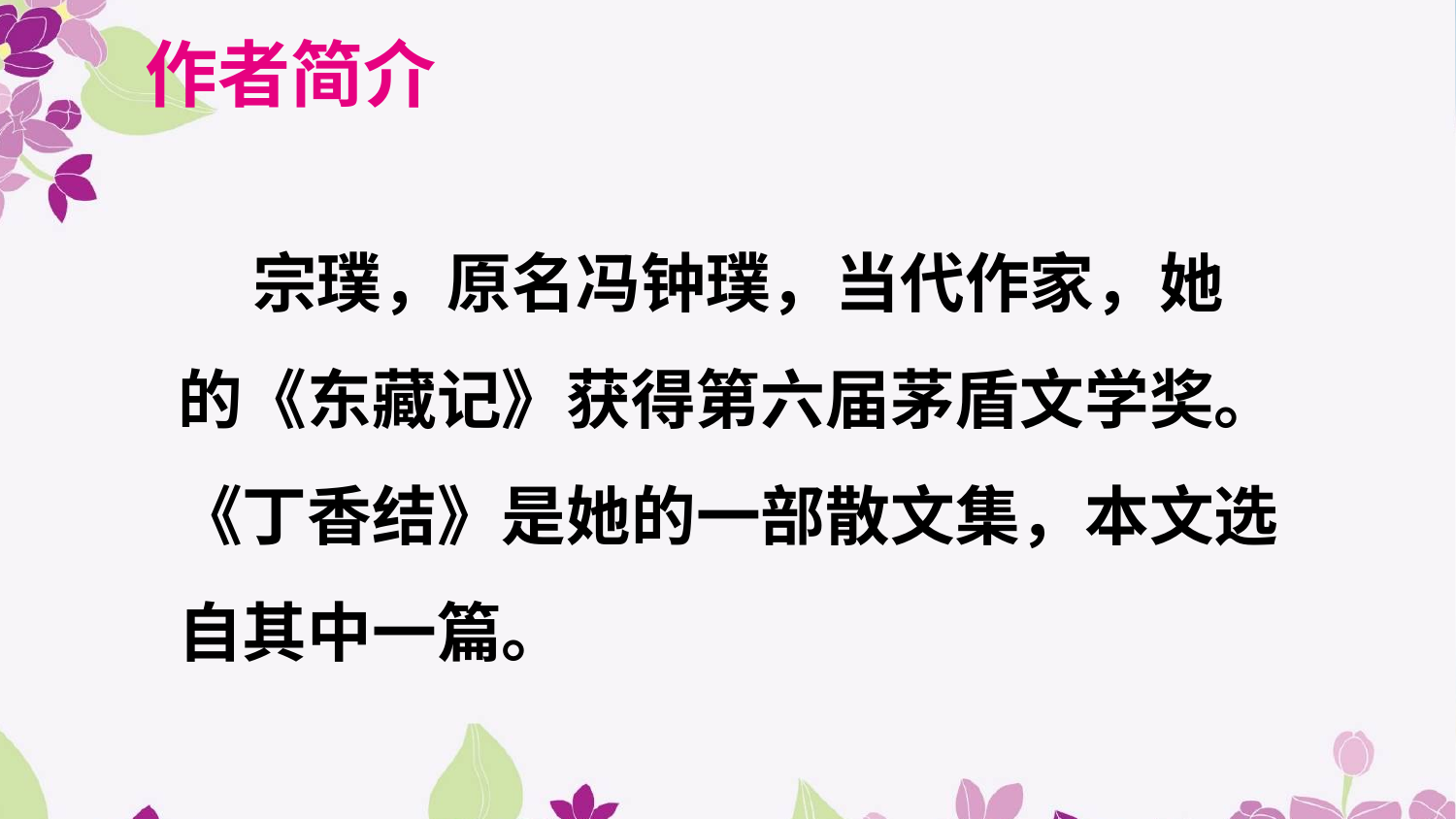

作者简介
    宗璞，原名冯钟璞，当代作家，她的《东藏记》获得第六届茅盾文学奖。《丁香结》是她的一部散文集，本文选自其中一篇。